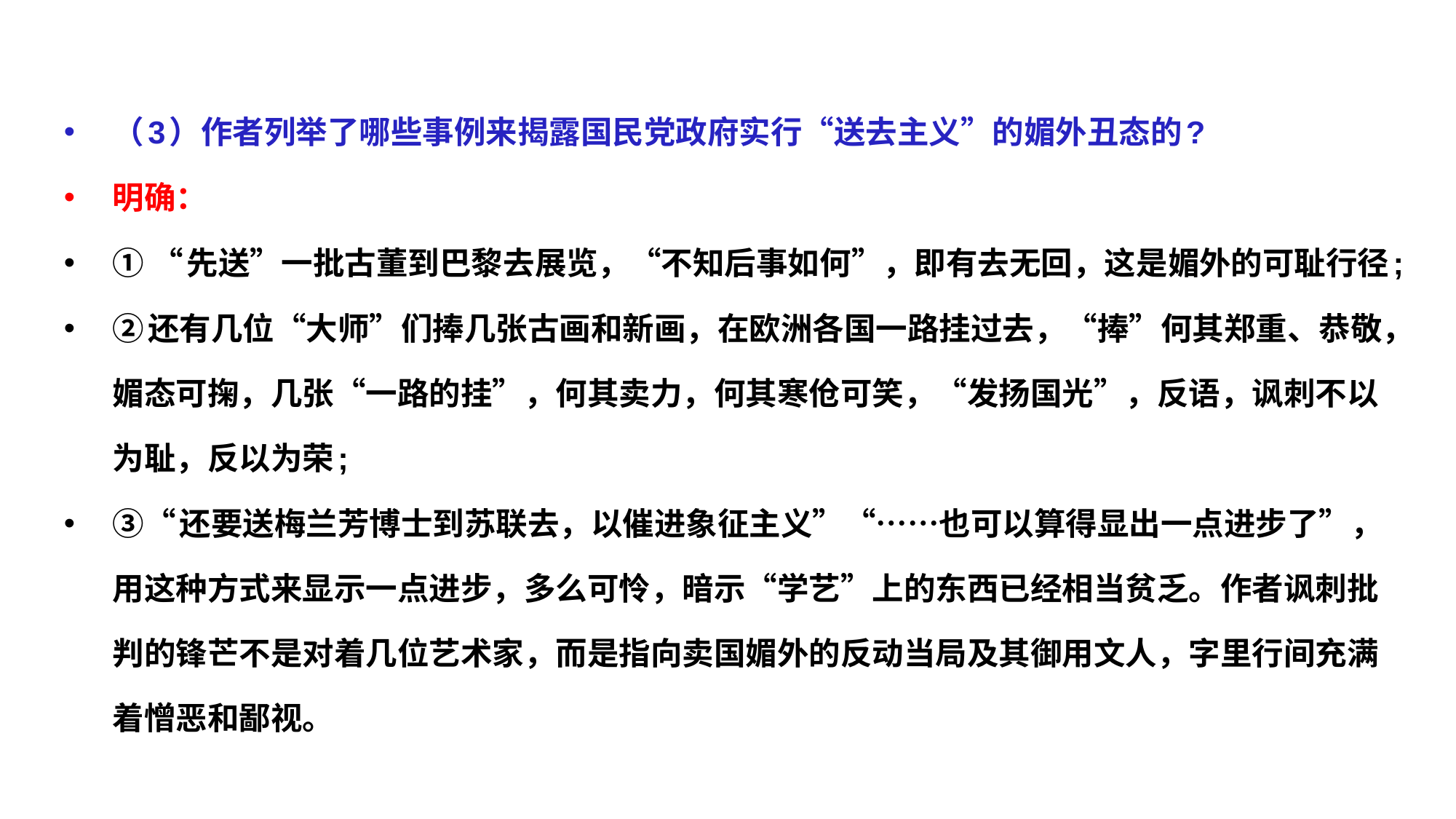

（3）作者列举了哪些事例来揭露国民党政府实行“送去主义”的媚外丑态的?
明确：
① “先送”一批古董到巴黎去展览，“不知后事如何”，即有去无回，这是媚外的可耻行径;
②还有几位“大师”们捧几张古画和新画，在欧洲各国一路挂过去，“捧”何其郑重、恭敬，媚态可掬，几张“一路的挂”，何其卖力，何其寒伧可笑，“发扬国光”，反语，讽刺不以为耻，反以为荣;
③“还要送梅兰芳博士到苏联去，以催进象征主义”“……也可以算得显出一点进步了”，用这种方式来显示一点进步，多么可怜，暗示“学艺”上的东西已经相当贫乏。作者讽刺批判的锋芒不是对着几位艺术家，而是指向卖国媚外的反动当局及其御用文人，字里行间充满着憎恶和鄙视。